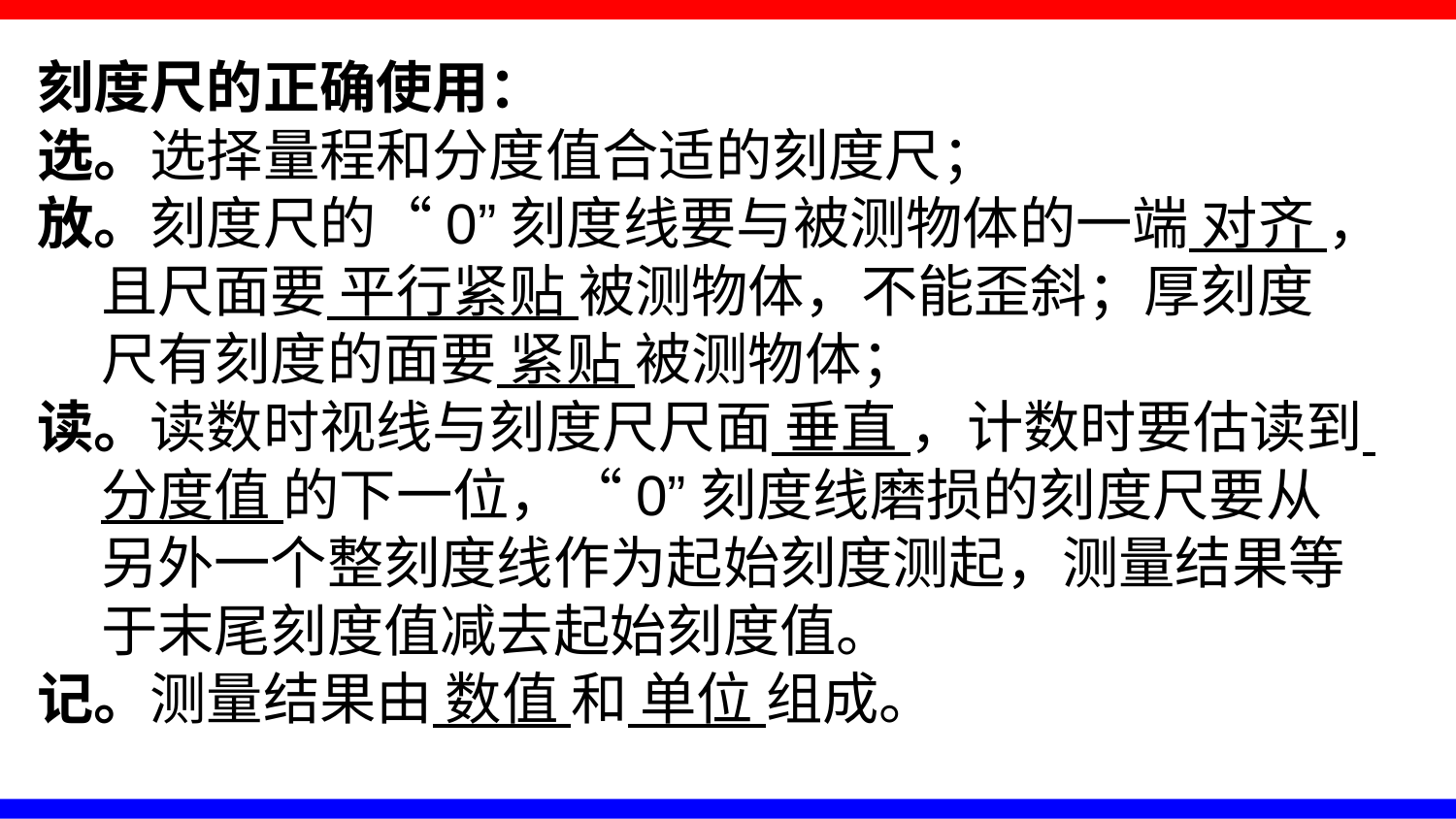

刻度尺的正确使用：
选。选择量程和分度值合适的刻度尺；
放。刻度尺的“0”刻度线要与被测物体的一端 对齐 ，
    且尺面要 平行紧贴 被测物体，不能歪斜；厚刻度
    尺有刻度的面要 紧贴 被测物体；
读。读数时视线与刻度尺尺面 垂直 ，计数时要估读到
    分度值 的下一位，“0”刻度线磨损的刻度尺要从
    另外一个整刻度线作为起始刻度测起，测量结果等
    于末尾刻度值减去起始刻度值。
记。测量结果由 数值 和 单位 组成。